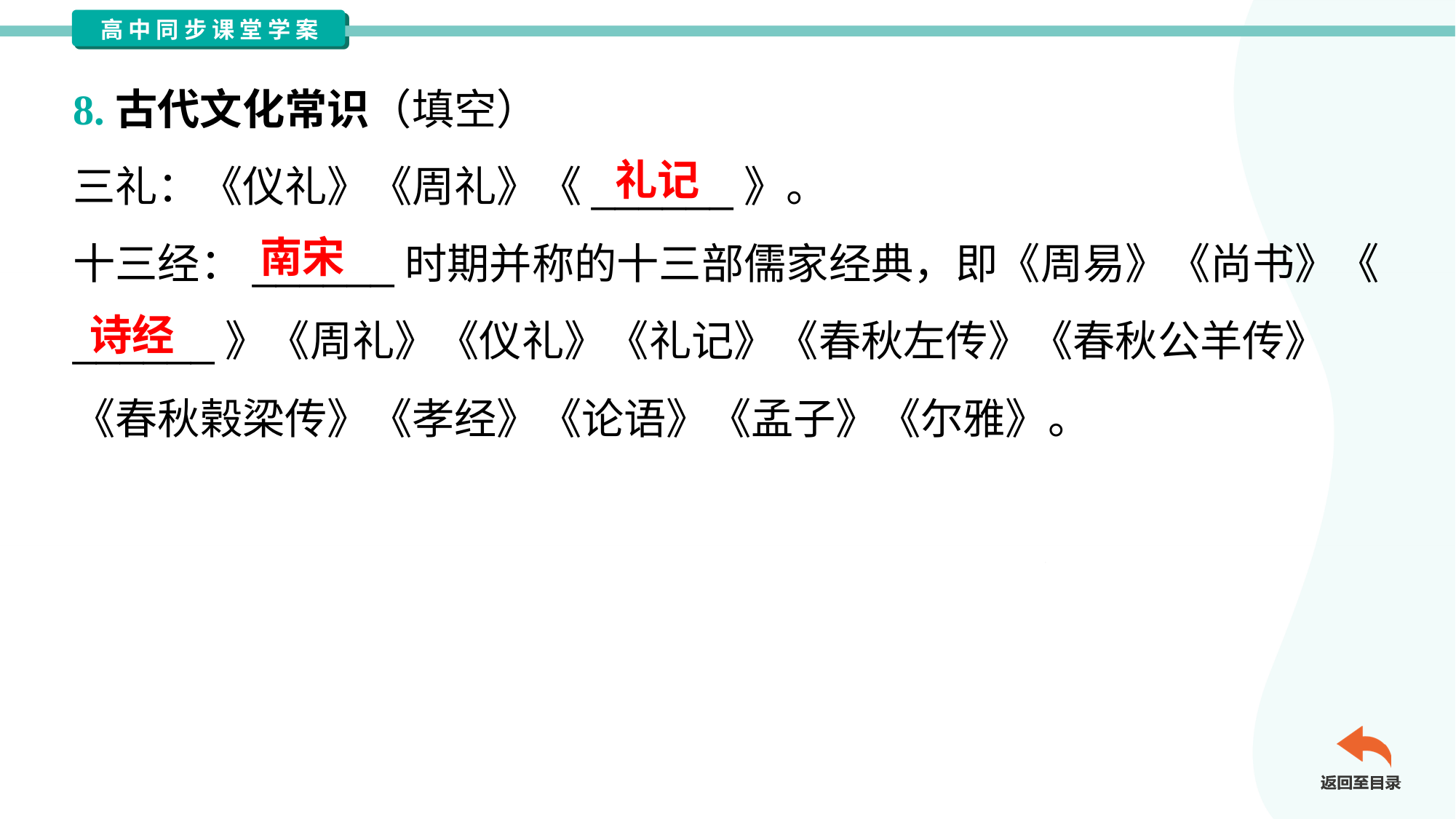

8.古代文化常识（填空）
三礼：《仪礼》《周礼》《______》。
十三经：______时期并称的十三部儒家经典，即《周易》《尚书》《
______》《周礼》《仪礼》《礼记》《春秋左传》《春秋公羊传》
《春秋榖梁传》《孝经》《论语》《孟子》《尔雅》。

礼记
南宋
诗经